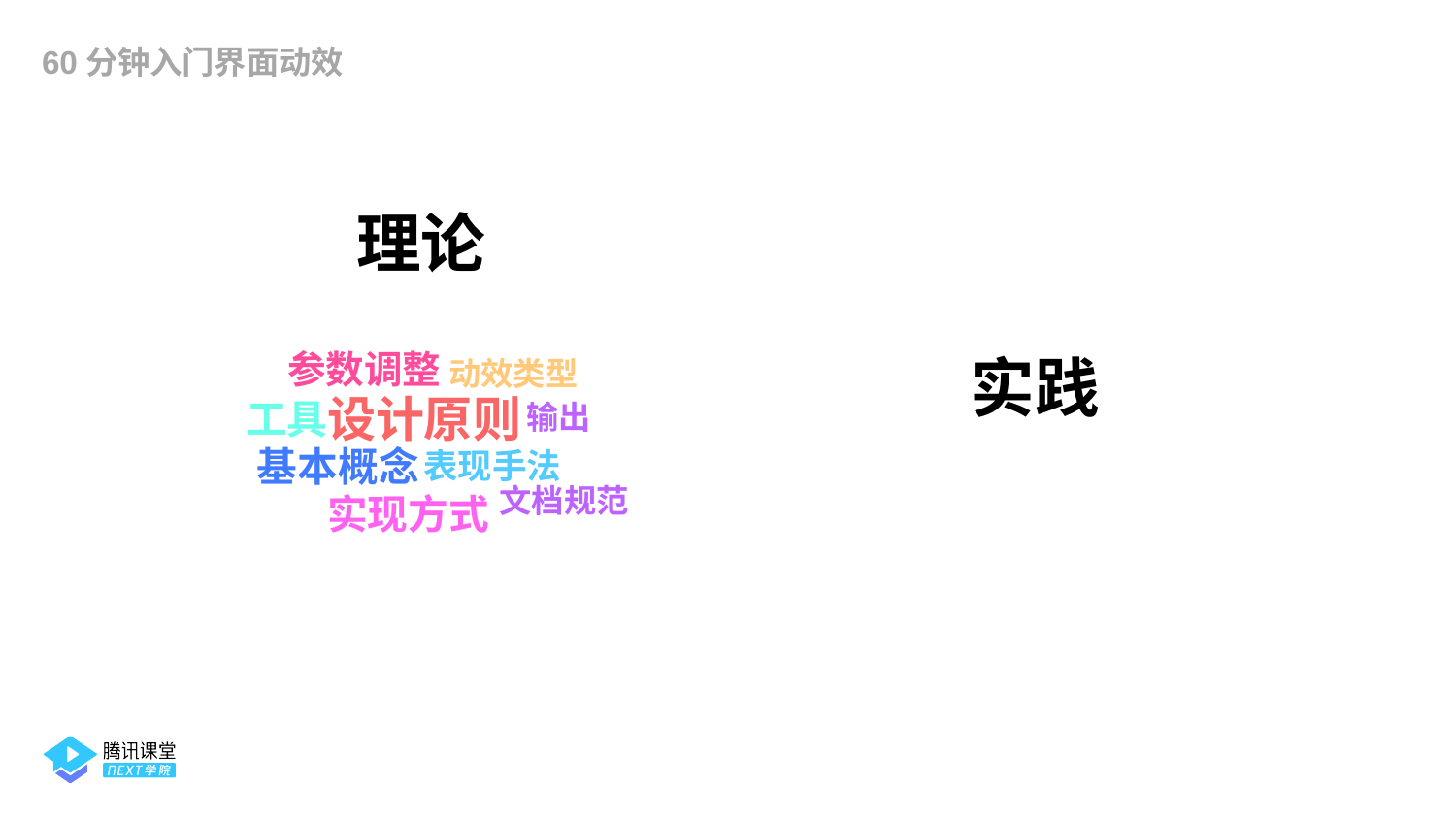

60分钟入门界面动效
理论
实践
参数调整
动效类型
设计原则
工具
输出
基本概念
表现手法
文档规范
实现方式